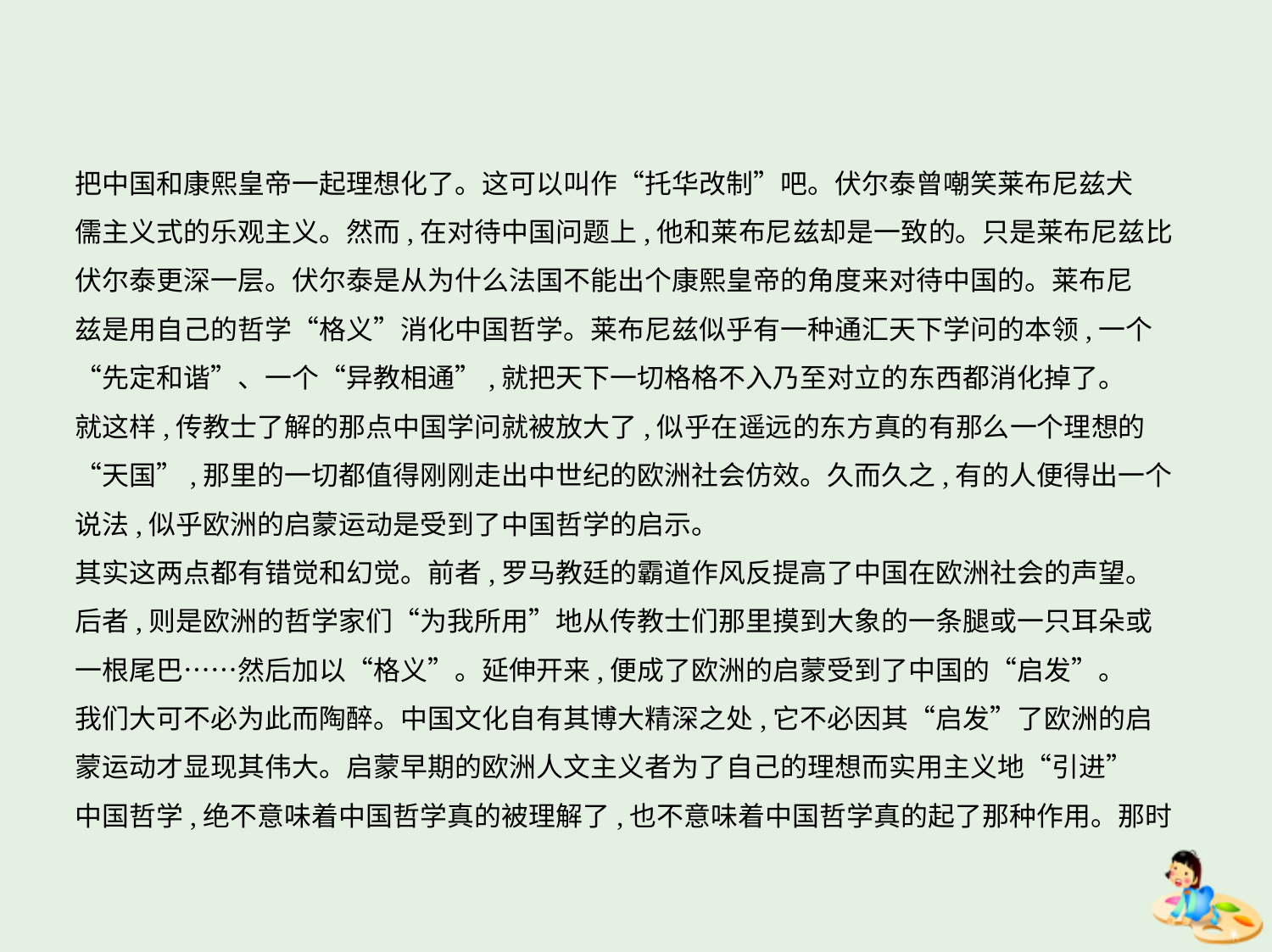

把中国和康熙皇帝一起理想化了。这可以叫作“托华改制”吧。伏尔泰曾嘲笑莱布尼兹犬
儒主义式的乐观主义。然而,在对待中国问题上,他和莱布尼兹却是一致的。只是莱布尼兹比
伏尔泰更深一层。伏尔泰是从为什么法国不能出个康熙皇帝的角度来对待中国的。莱布尼
兹是用自己的哲学“格义”消化中国哲学。莱布尼兹似乎有一种通汇天下学问的本领,一个
“先定和谐”、一个“异教相通”,就把天下一切格格不入乃至对立的东西都消化掉了。
就这样,传教士了解的那点中国学问就被放大了,似乎在遥远的东方真的有那么一个理想的
“天国”,那里的一切都值得刚刚走出中世纪的欧洲社会仿效。久而久之,有的人便得出一个
说法,似乎欧洲的启蒙运动是受到了中国哲学的启示。
其实这两点都有错觉和幻觉。前者,罗马教廷的霸道作风反提高了中国在欧洲社会的声望。
后者,则是欧洲的哲学家们“为我所用”地从传教士们那里摸到大象的一条腿或一只耳朵或
一根尾巴……然后加以“格义”。延伸开来,便成了欧洲的启蒙受到了中国的“启发”。
我们大可不必为此而陶醉。中国文化自有其博大精深之处,它不必因其“启发”了欧洲的启
蒙运动才显现其伟大。启蒙早期的欧洲人文主义者为了自己的理想而实用主义地“引进”
中国哲学,绝不意味着中国哲学真的被理解了,也不意味着中国哲学真的起了那种作用。那时